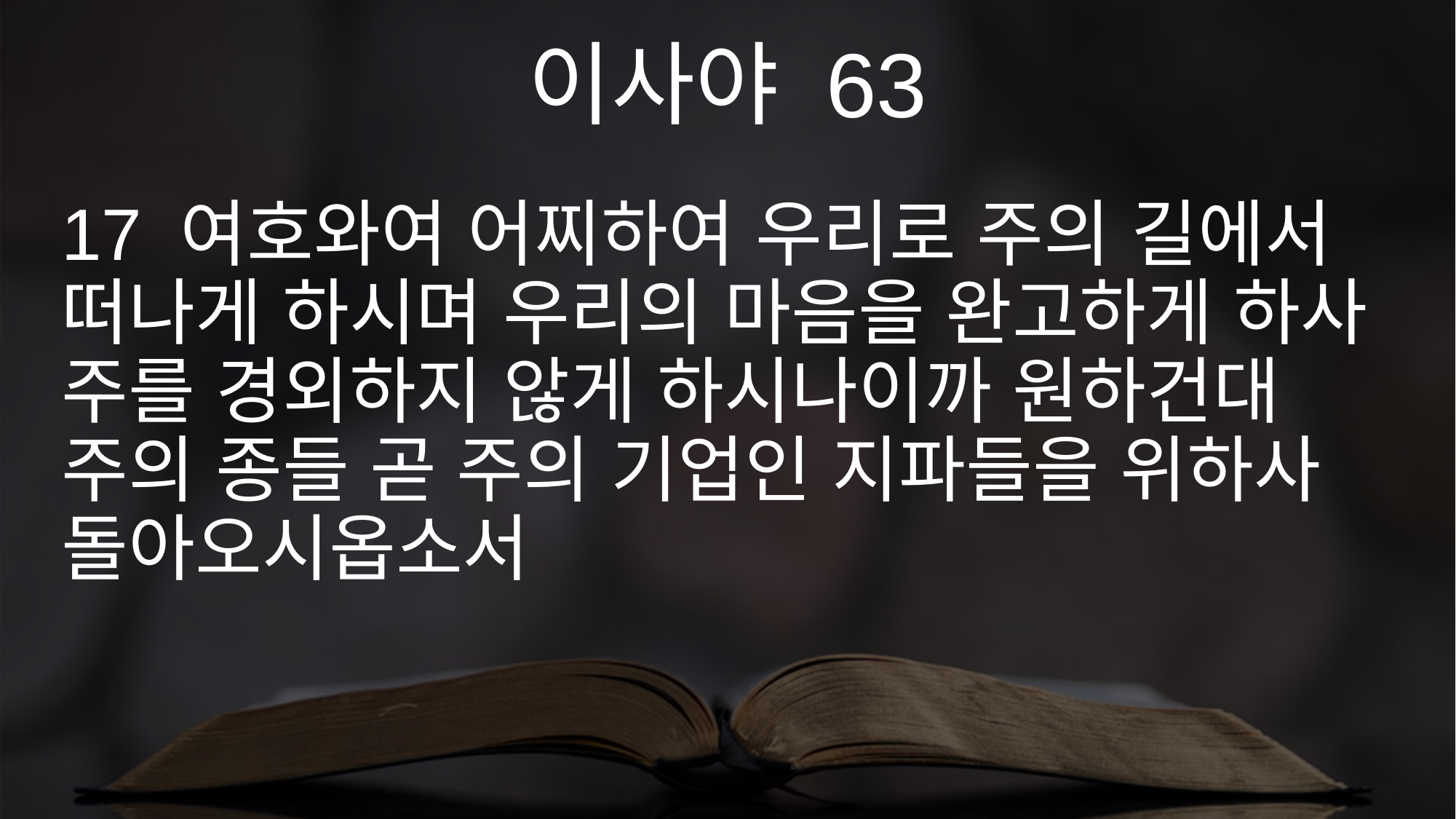

이사야 63
17 여호와여 어찌하여 우리로 주의 길에서 떠나게 하시며 우리의 마음을 완고하게 하사 주를 경외하지 않게 하시나이까 원하건대 주의 종들 곧 주의 기업인 지파들을 위하사 돌아오시옵소서